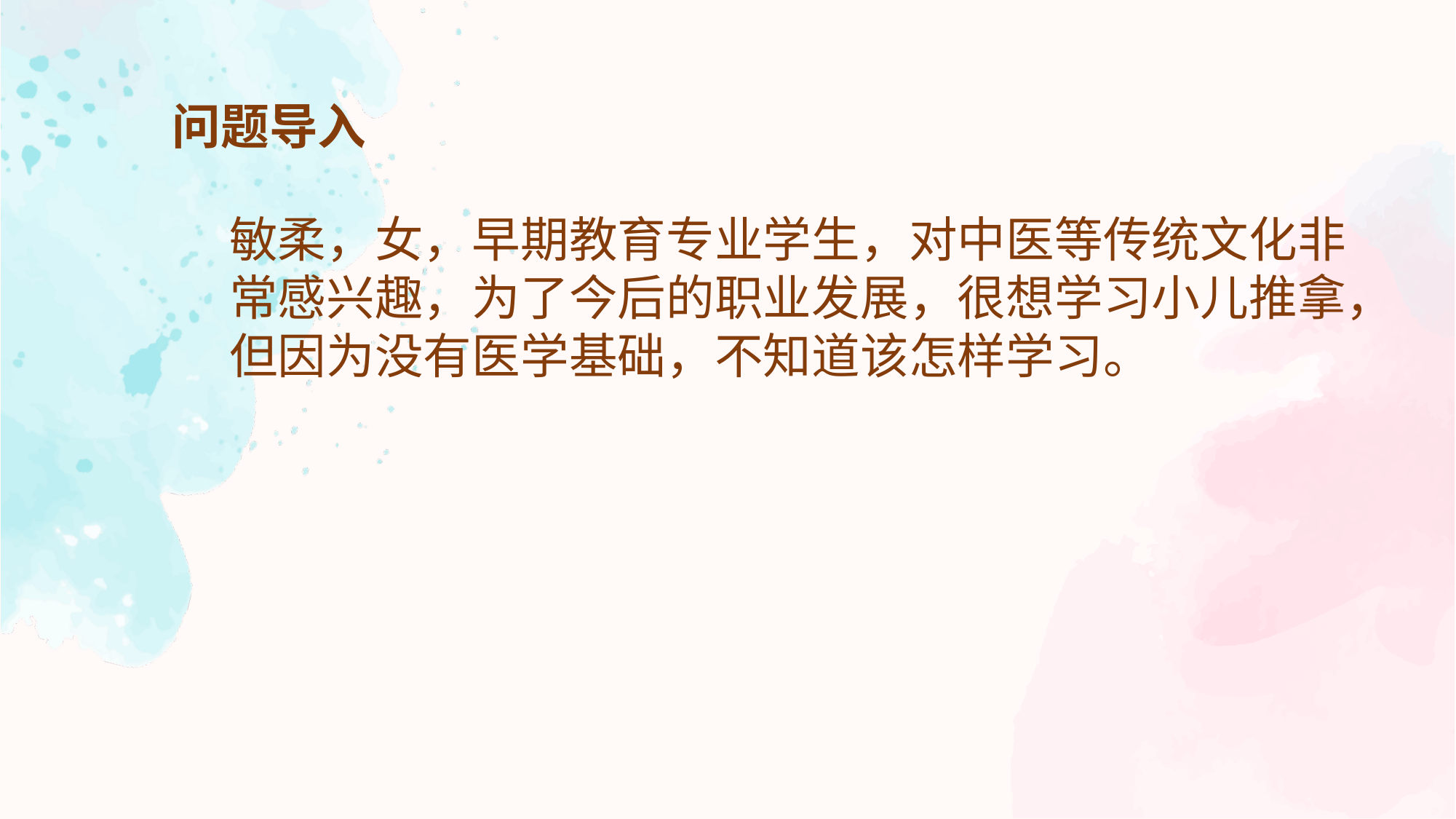

问题导入
敏柔，女，早期教育专业学生，对中医等传统文化非常感兴趣，为了今后的职业发展，很想学习小儿推拿，但因为没有医学基础，不知道该怎样学习。